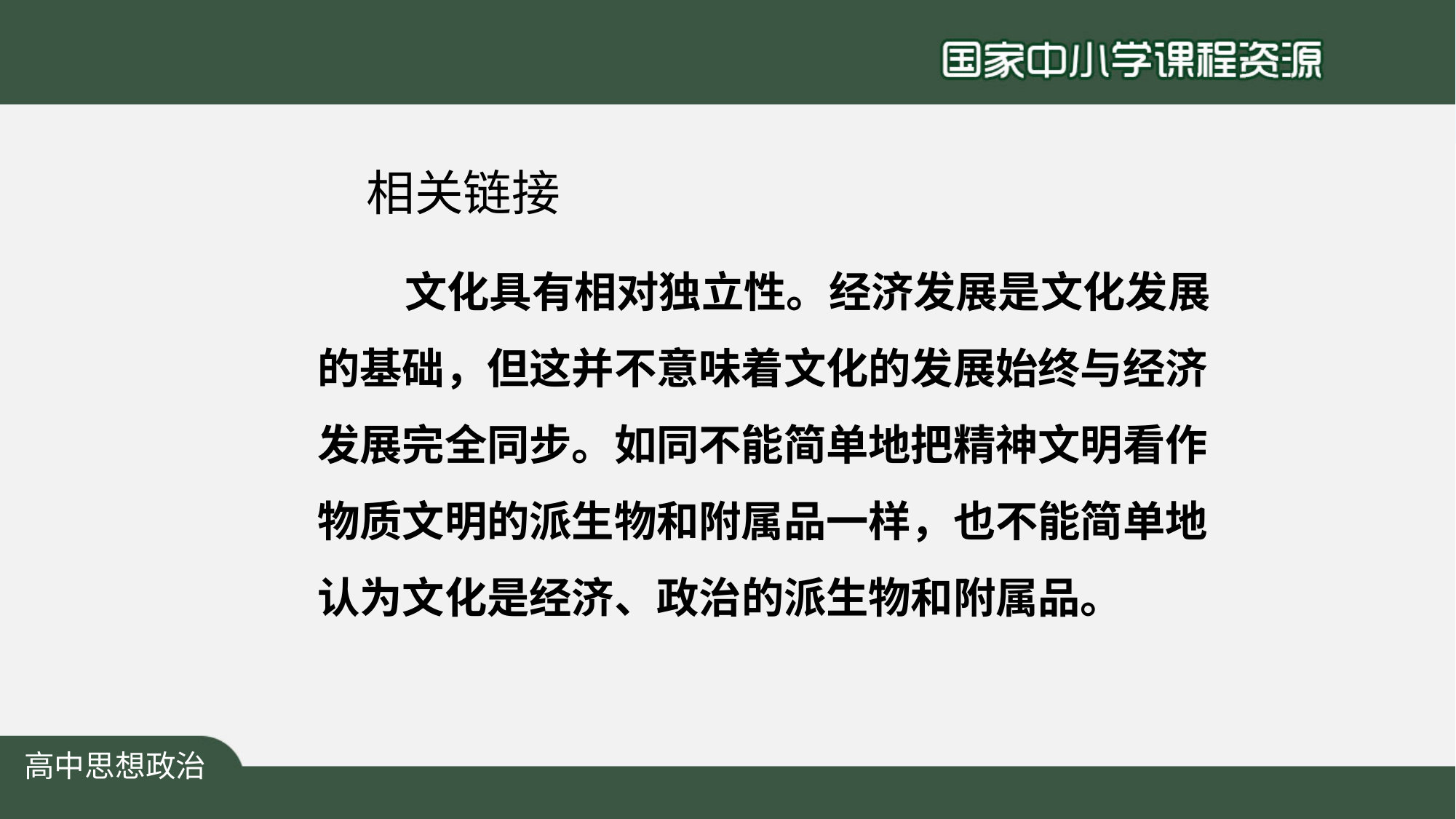

相关链接
        文化具有相对独立性。经济发展是文化发展的基础，但这并不意味着文化的发展始终与经济发展完全同步。如同不能简单地把精神文明看作物质文明的派生物和附属品一样，也不能简单地认为文化是经济、政治的派生物和附属品。